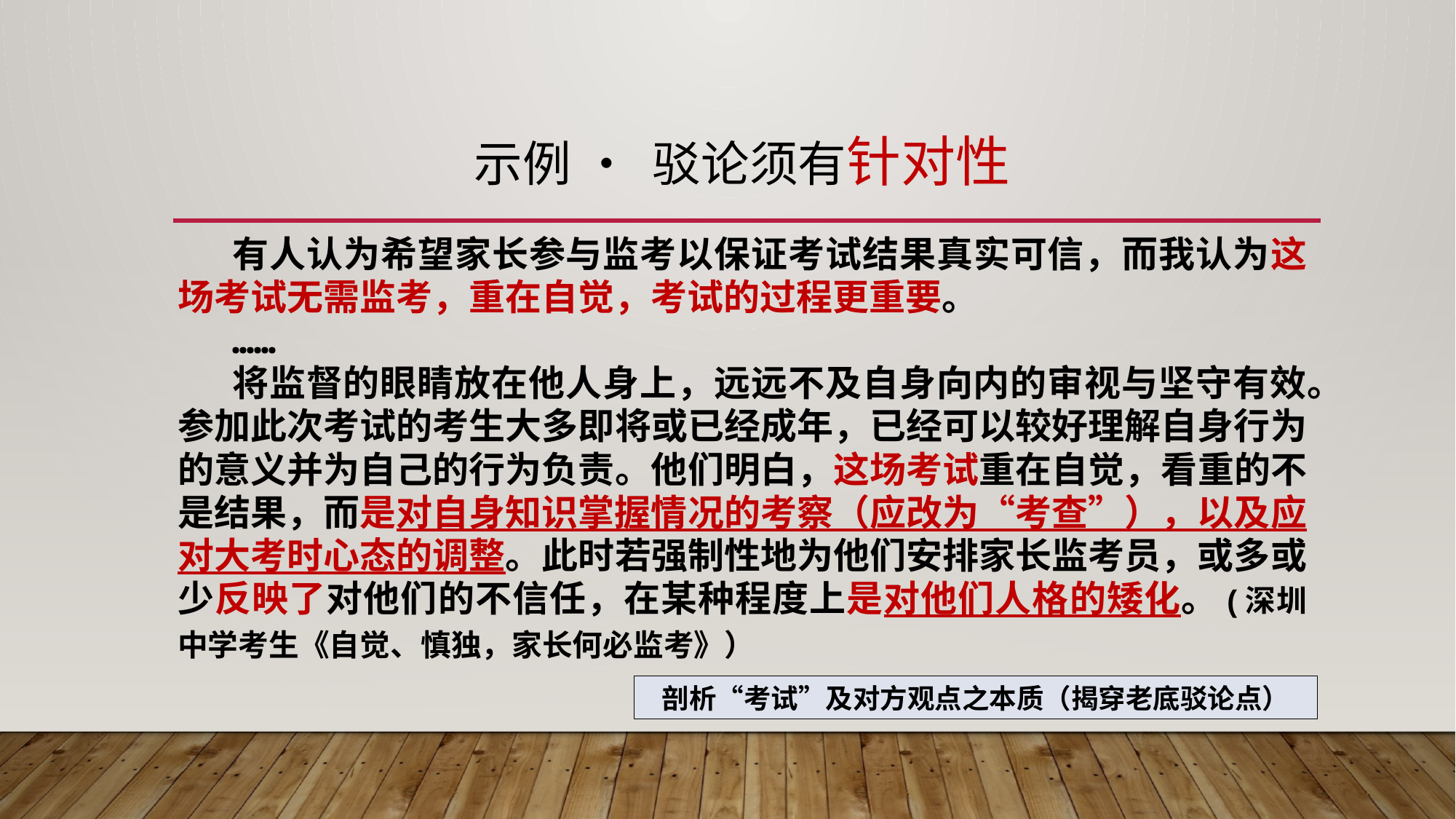

# 示例 •  驳论须有针对性
有人认为希望家长参与监考以保证考试结果真实可信，而我认为这场考试无需监考，重在自觉，考试的过程更重要。
……
将监督的眼睛放在他人身上，远远不及自身向内的审视与坚守有效。参加此次考试的考生大多即将或已经成年，已经可以较好理解自身行为的意义并为自己的行为负责。他们明白，这场考试重在自觉，看重的不是结果，而是对自身知识掌握情况的考察（应改为“考查”），以及应对大考时心态的调整。此时若强制性地为他们安排家长监考员，或多或少反映了对他们的不信任，在某种程度上是对他们人格的矮化。(深圳中学考生《自觉、慎独，家长何必监考》）
剖析“考试”及对方观点之本质（揭穿老底驳论点）